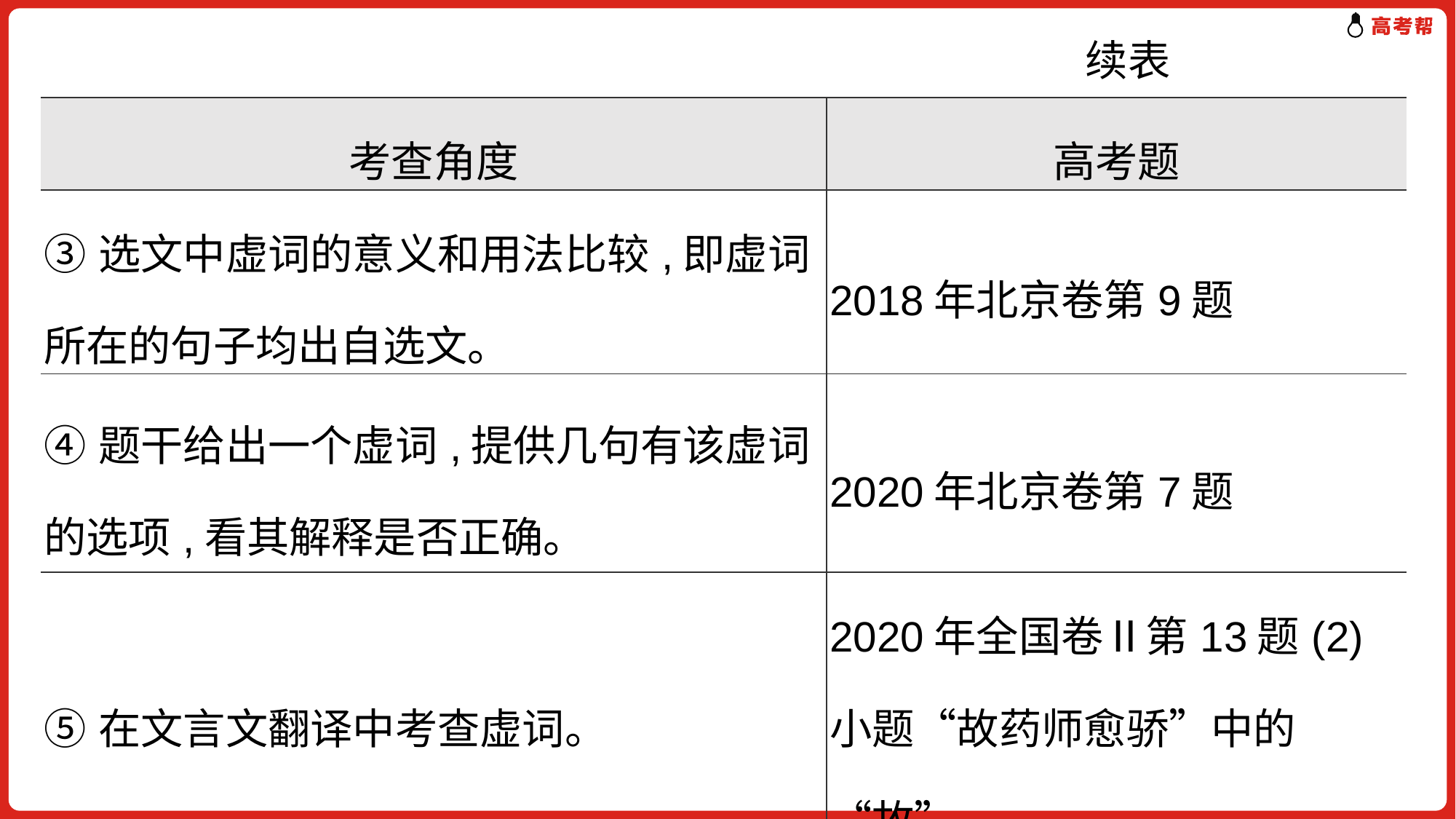

续表
| 考查角度 | 高考题 |
| --- | --- |
| ③选文中虚词的意义和用法比较,即虚词所在的句子均出自选文。 | 2018年北京卷第9题 |
| ④题干给出一个虚词,提供几句有该虚词的选项,看其解释是否正确。 | 2020年北京卷第7题 |
| ⑤在文言文翻译中考查虚词。 | 2020年全国卷Ⅱ第13题(2)小题“故药师愈骄”中的“故” |